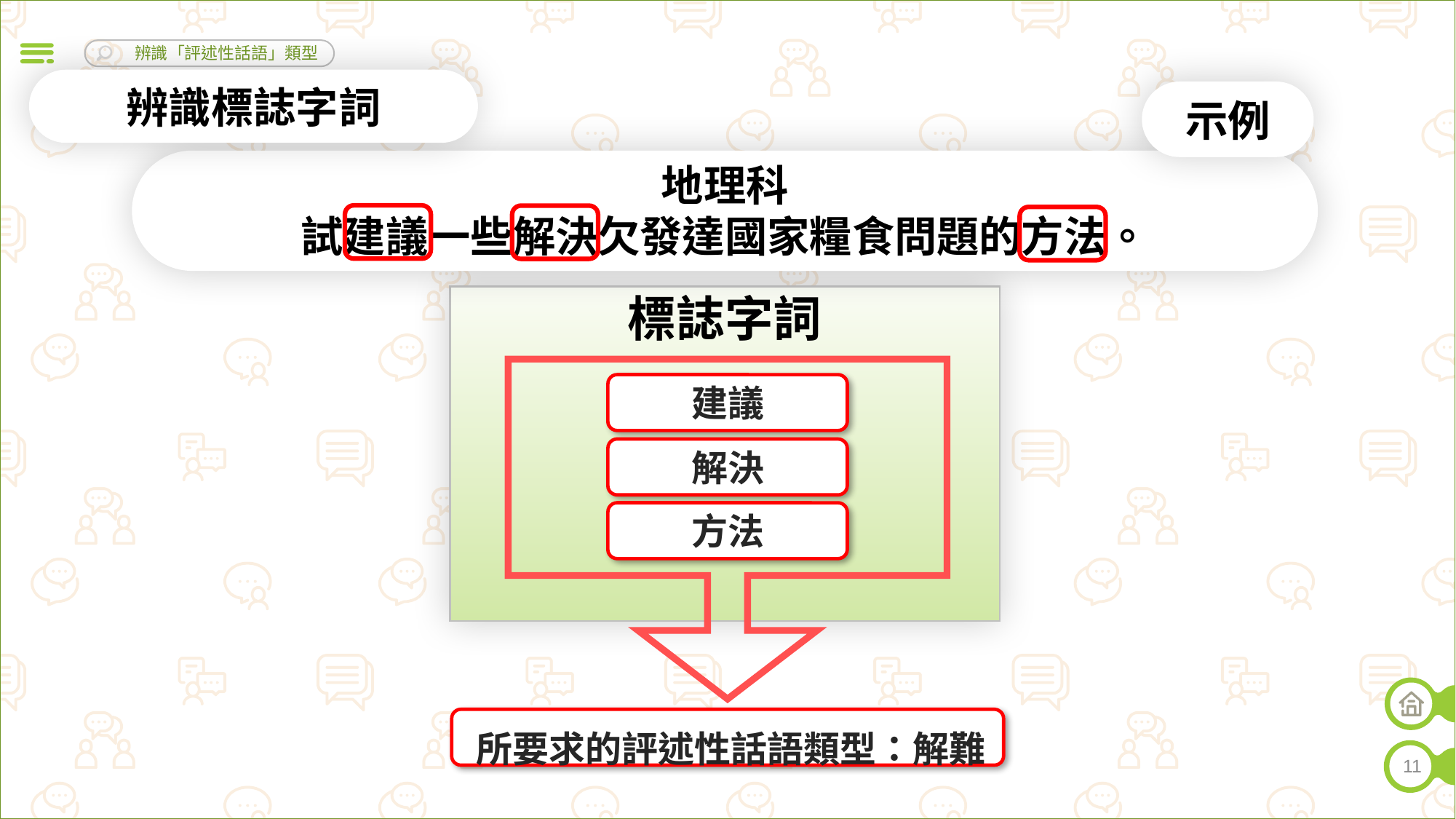

辨識標誌字詞
示例

地理科
試建議一些解決欠發達國家糧食問題的方法。

標誌字詞

建議
解決
方法
所要求的評述性話語類型：解難

11